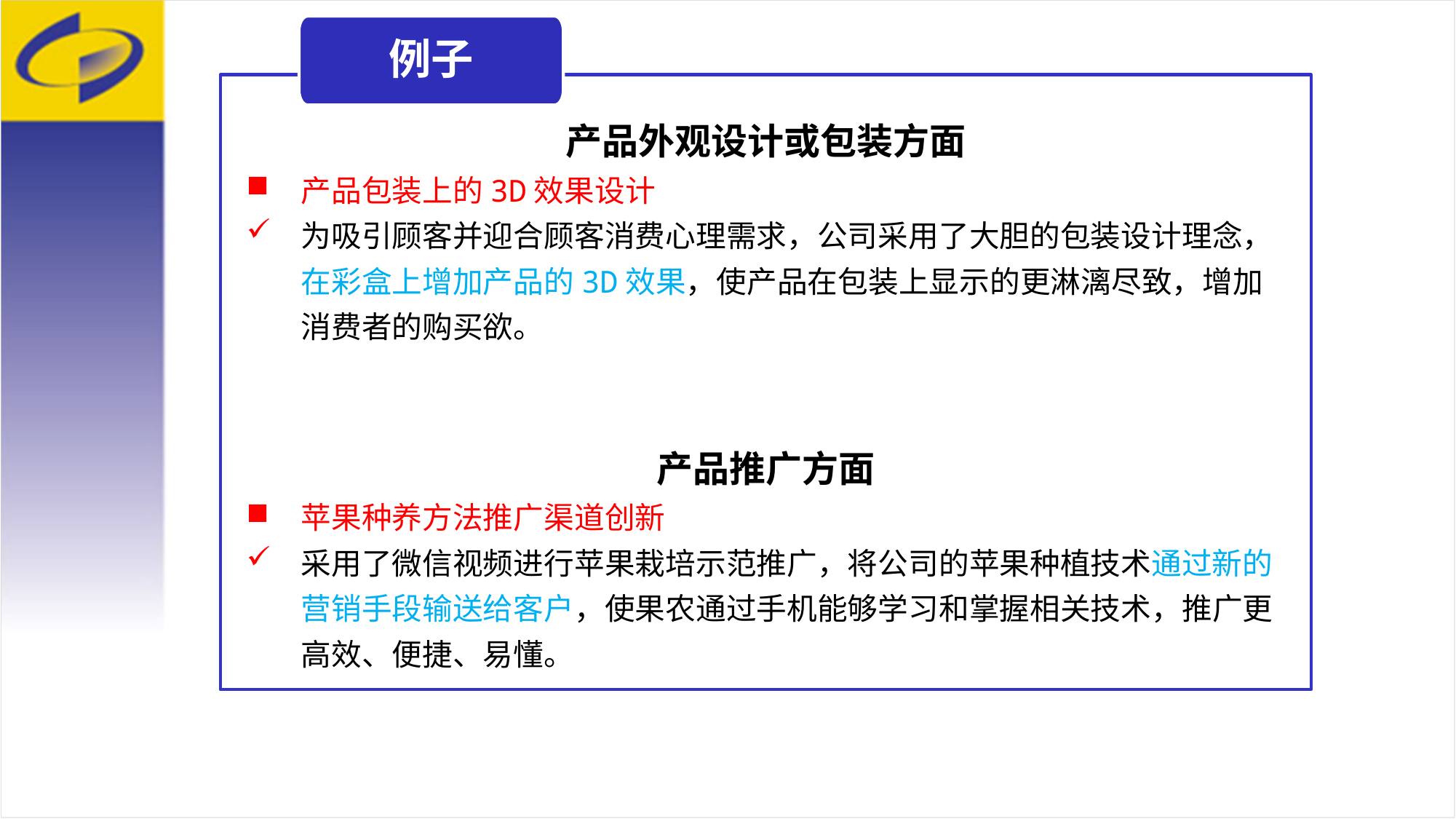

例子
产品外观设计或包装方面
产品包装上的3D效果设计
为吸引顾客并迎合顾客消费心理需求，公司采用了大胆的包装设计理念，在彩盒上增加产品的3D效果，使产品在包装上显示的更淋漓尽致，增加消费者的购买欲。

产品推广方面
苹果种养方法推广渠道创新
采用了微信视频进行苹果栽培示范推广，将公司的苹果种植技术通过新的营销手段输送给客户，使果农通过手机能够学习和掌握相关技术，推广更高效、便捷、易懂。
48